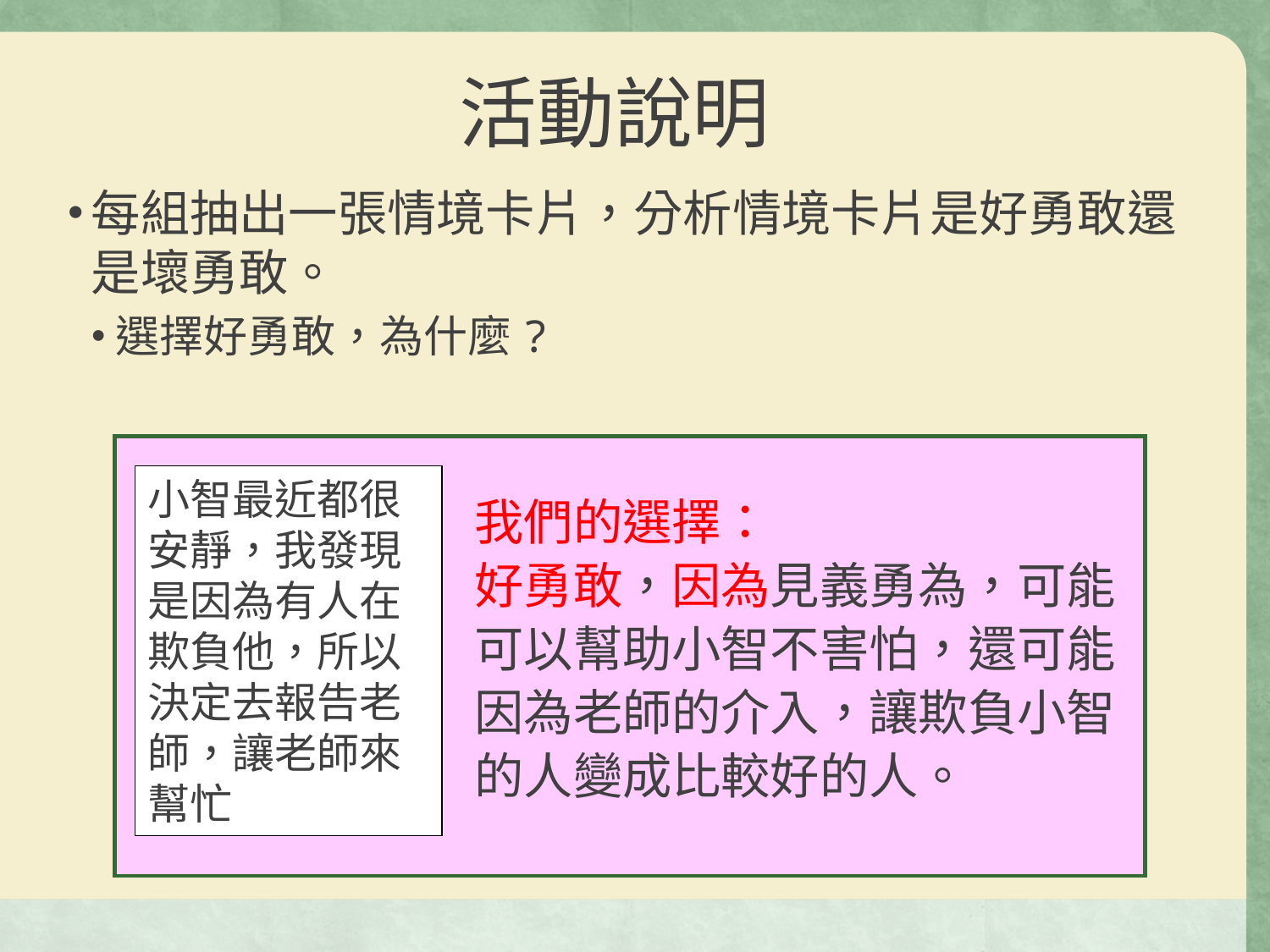

# 活動說明
每組抽出一張情境卡片，分析情境卡片是好勇敢還是壞勇敢。
選擇好勇敢，為什麼?

小智最近都很安靜，我發現是因為有人在欺負他，所以決定去報告老師，讓老師來幫忙
我們的選擇：
好勇敢，因為見義勇為，可能
可以幫助小智不害怕，還可能
因為老師的介入，讓欺負小智
的人變成比較好的人。